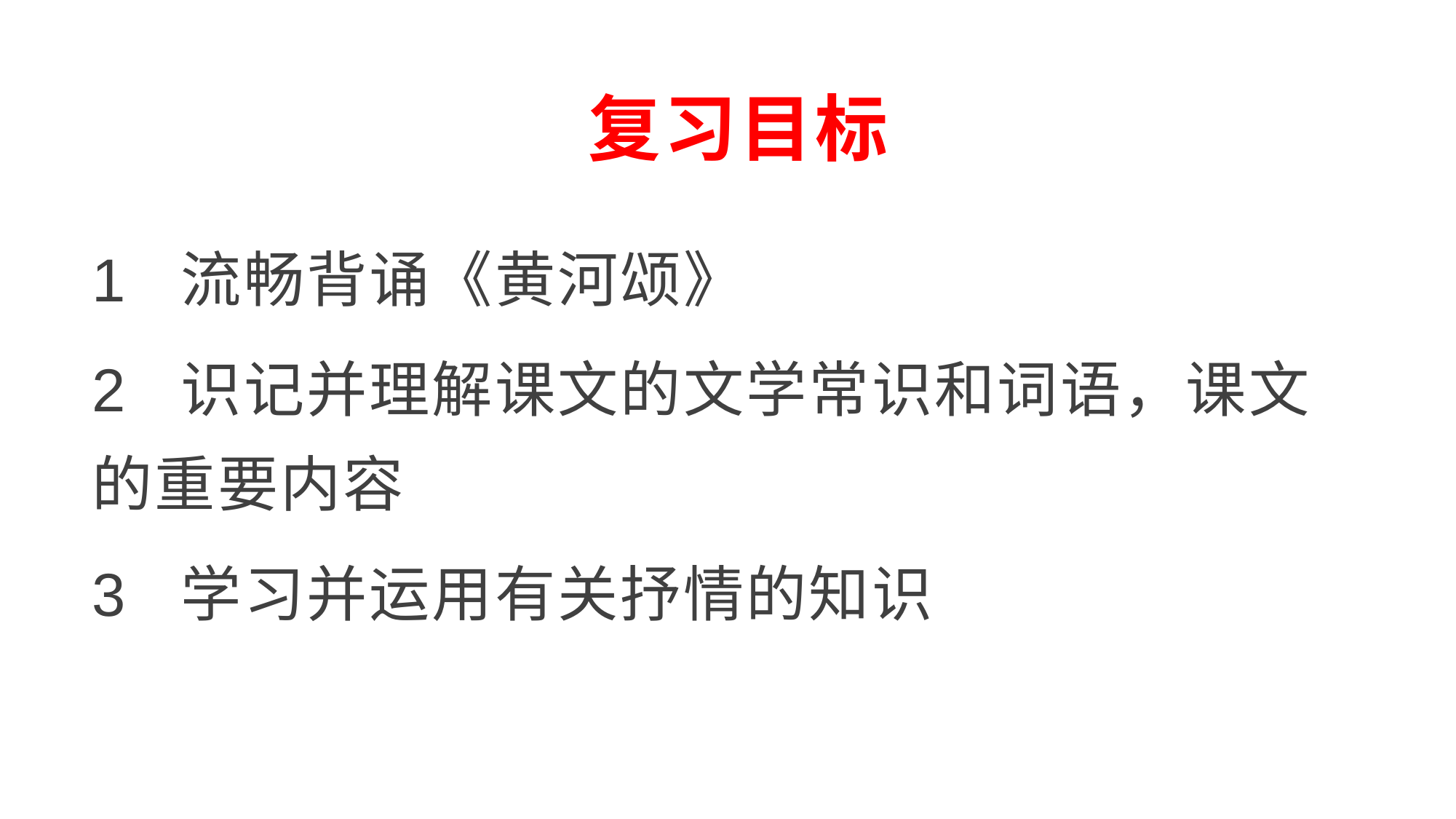

# 复习目标
1  流畅背诵《黄河颂》
2  识记并理解课文的文学常识和词语，课文的重要内容
3  学习并运用有关抒情的知识